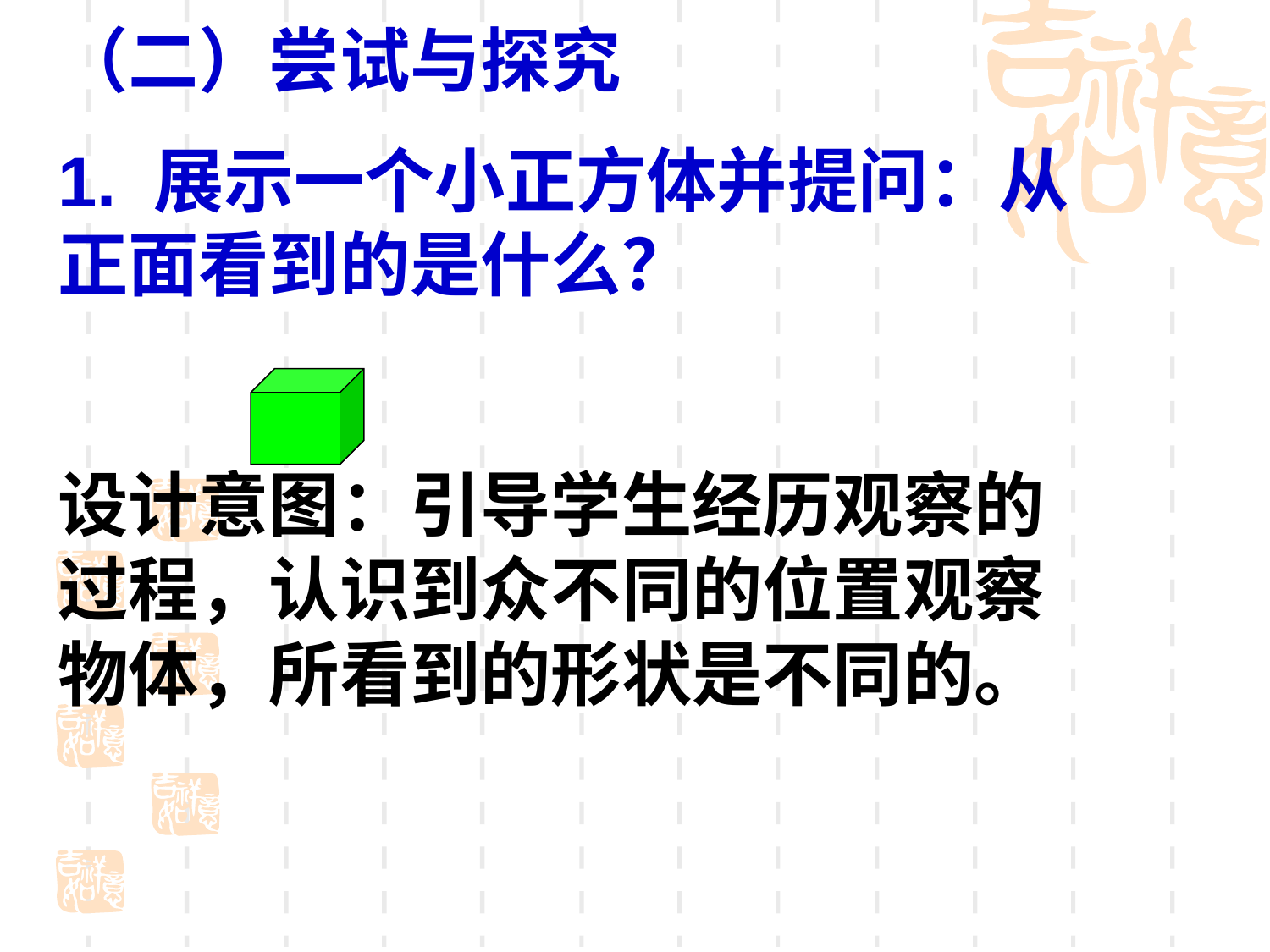

（二）尝试与探究
1. 展示一个小正方体并提问：从正面看到的是什么？

设计意图：引导学生经历观察的过程，认识到众不同的位置观察物体，所看到的形状是不同的。